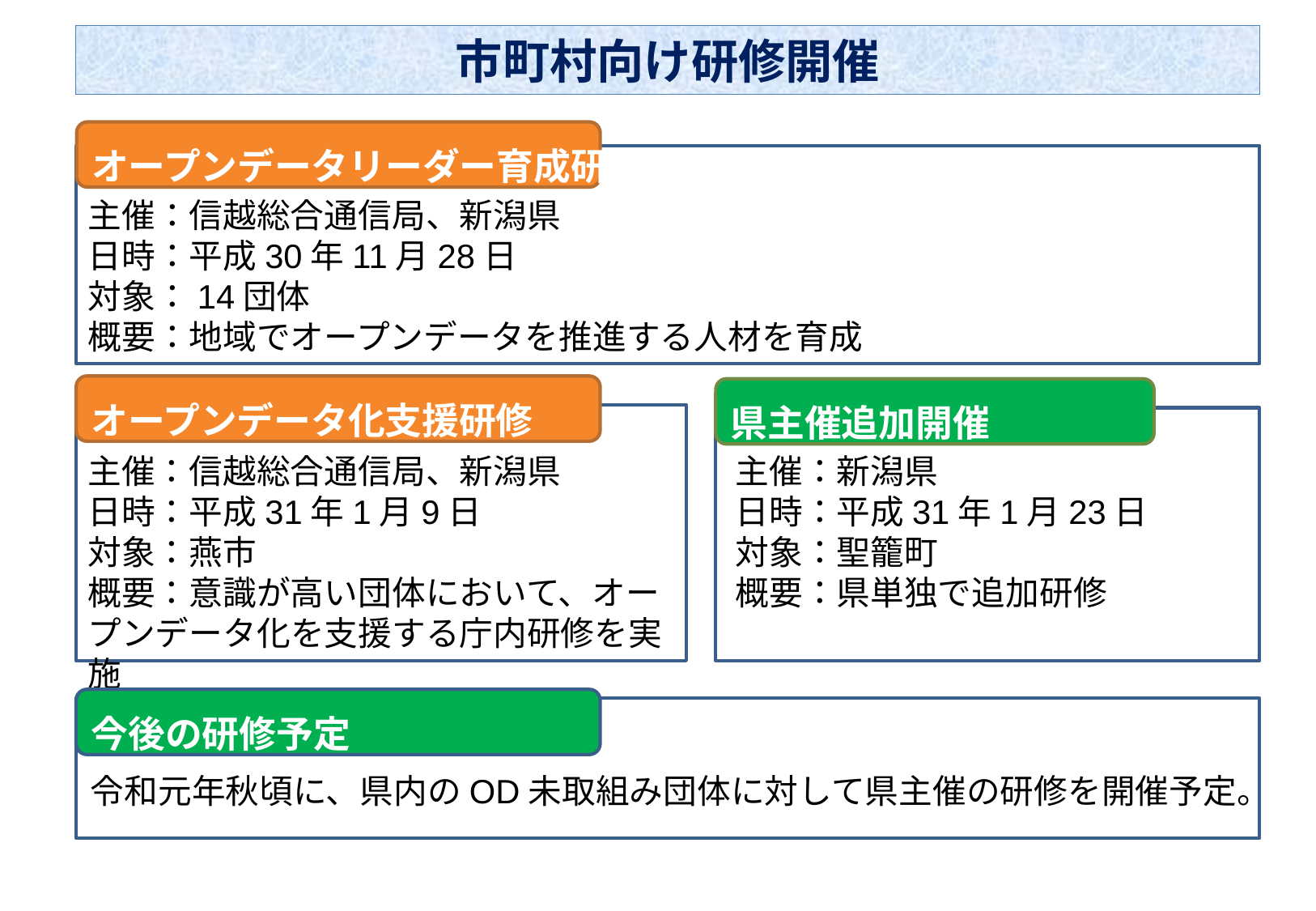

# 市町村向け研修開催
オープンデータリーダー育成研修

主催：信越総合通信局、新潟県
日時：平成30年11月28日
対象：14団体
概要：地域でオープンデータを推進する人材を育成
オープンデータ化支援研修
県主催追加開催

主催：信越総合通信局、新潟県
日時：平成31年1月9日
対象：燕市
概要：意識が高い団体において、オープンデータ化を支援する庁内研修を実施
主催：新潟県
日時：平成31年1月23日
対象：聖籠町
概要：県単独で追加研修
今後の研修予定

令和元年秋頃に、県内のOD未取組み団体に対して県主催の研修を開催予定。